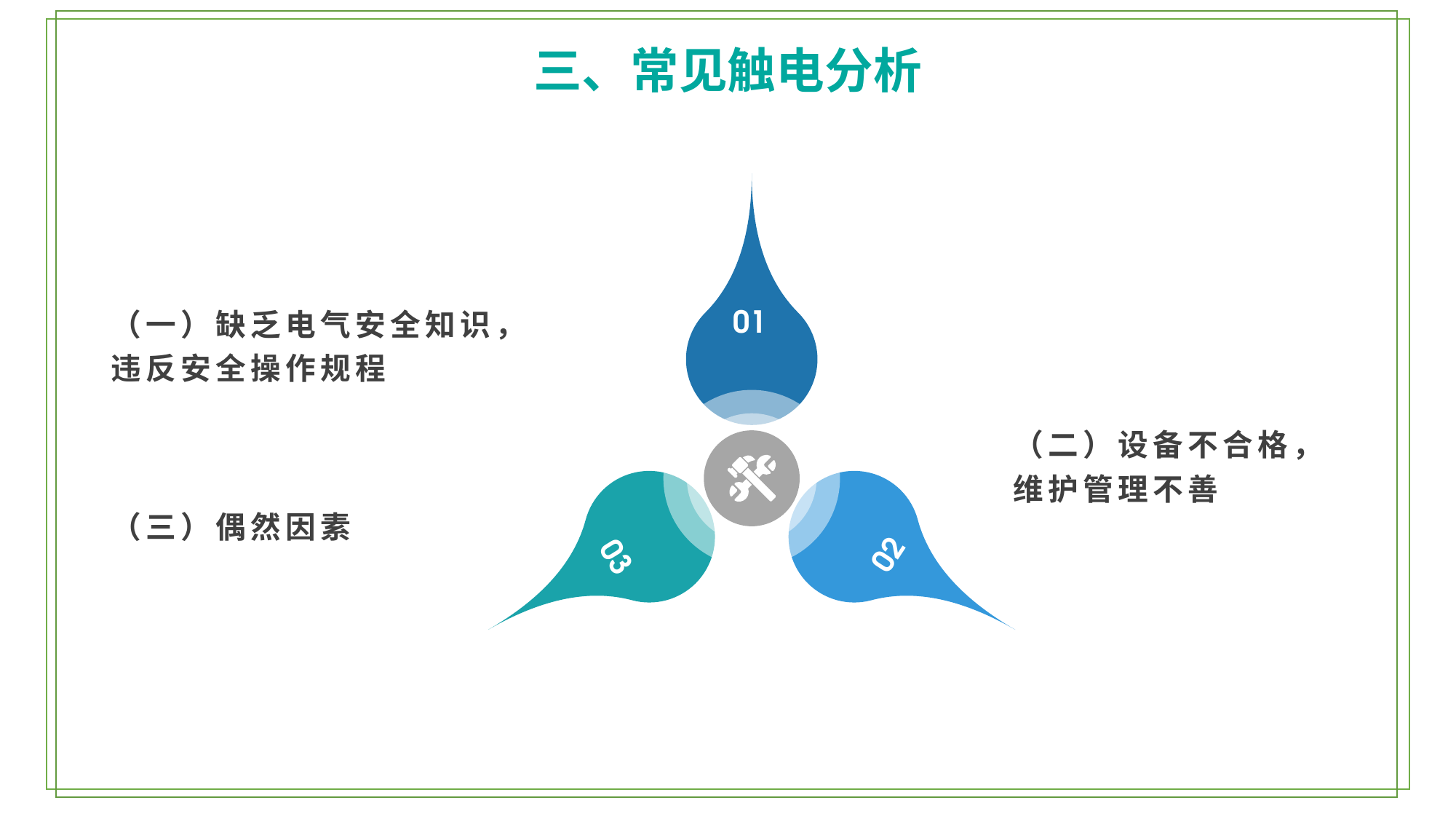

三、常见触电分析
（一）缺乏电气安全知识，违反安全操作规程

01

（二）设备不合格，维护管理不善

（三）偶然因素
02
03